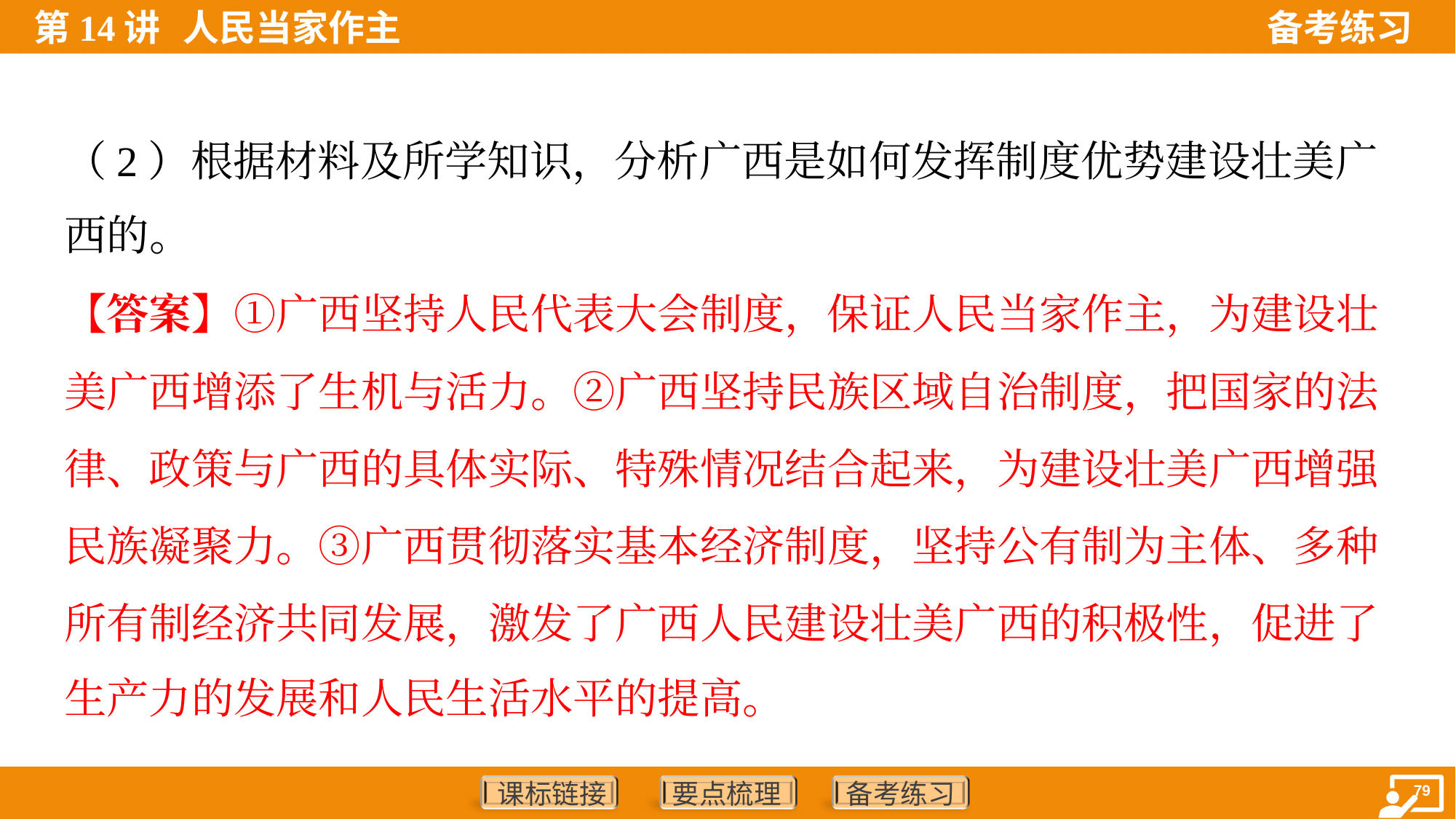

（2）根据材料及所学知识，分析广西是如何发挥制度优势建设壮美广
西的。
【答案】①广西坚持人民代表大会制度，保证人民当家作主，为建设壮
美广西增添了生机与活力。②广西坚持民族区域自治制度，把国家的法
律、政策与广西的具体实际、特殊情况结合起来，为建设壮美广西增强
民族凝聚力。③广西贯彻落实基本经济制度，坚持公有制为主体、多种
所有制经济共同发展，激发了广西人民建设壮美广西的积极性，促进了
生产力的发展和人民生活水平的提高。